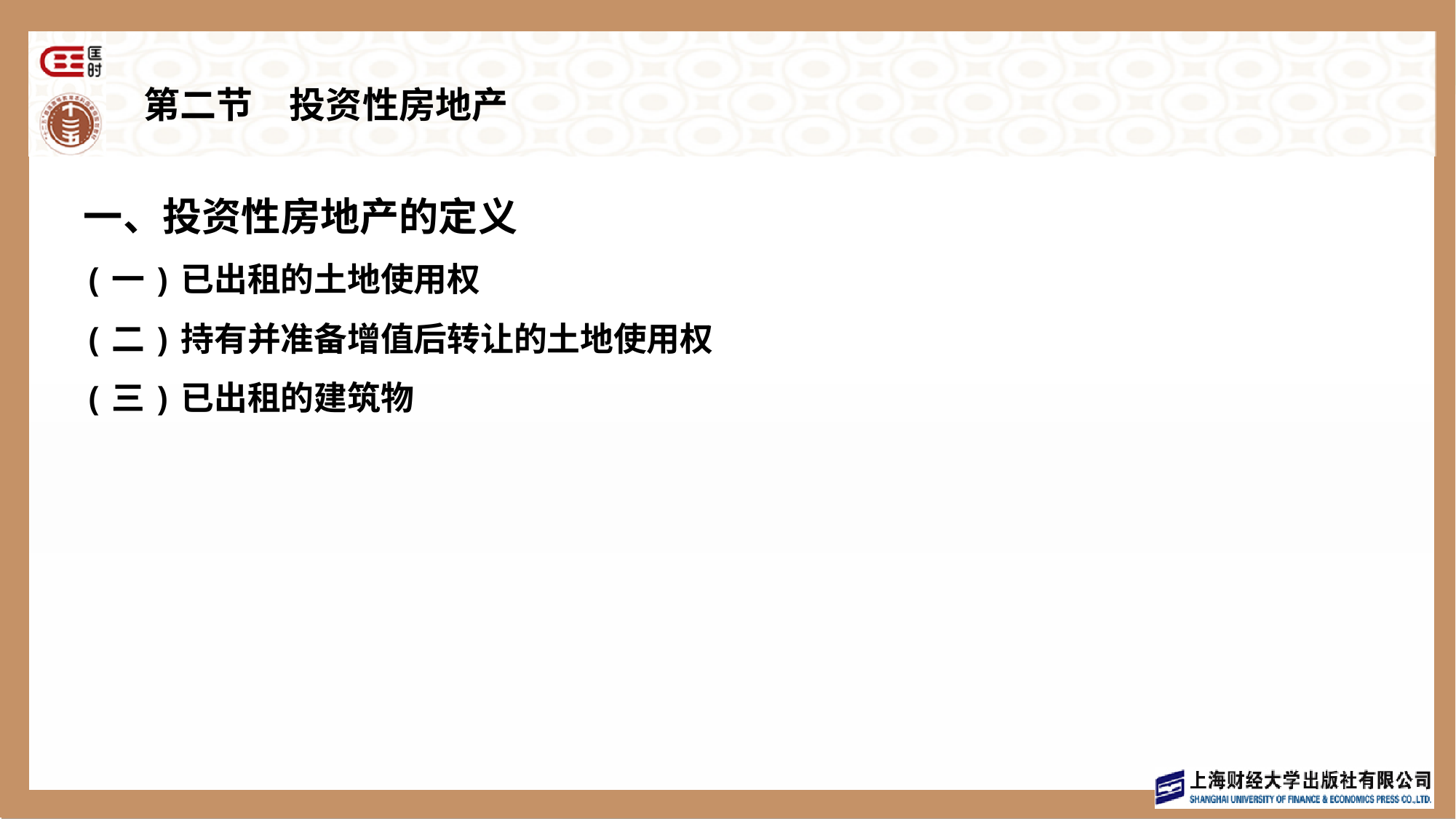

# 第二节　投资性房地产
一、投资性房地产的定义
(一)已出租的土地使用权
(二)持有并准备增值后转让的土地使用权
(三)已出租的建筑物